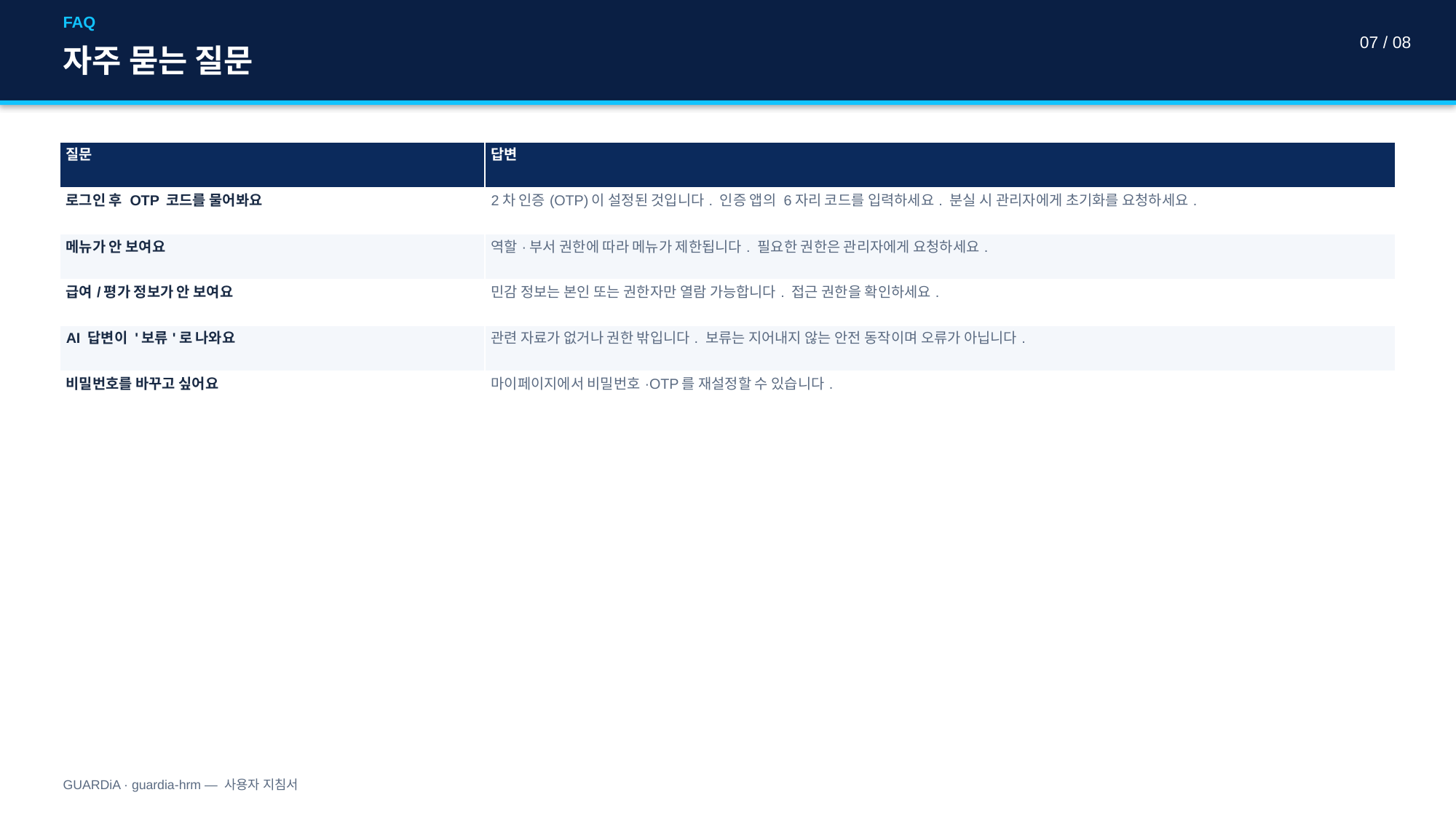

FAQ
07 / 08
자주 묻는 질문

| 질문 | 답변 |
| --- | --- |
| 로그인 후 OTP 코드를 물어봐요 | 2차 인증(OTP)이 설정된 것입니다. 인증 앱의 6자리 코드를 입력하세요. 분실 시 관리자에게 초기화를 요청하세요. |
| 메뉴가 안 보여요 | 역할·부서 권한에 따라 메뉴가 제한됩니다. 필요한 권한은 관리자에게 요청하세요. |
| 급여/평가 정보가 안 보여요 | 민감 정보는 본인 또는 권한자만 열람 가능합니다. 접근 권한을 확인하세요. |
| AI 답변이 '보류'로 나와요 | 관련 자료가 없거나 권한 밖입니다. 보류는 지어내지 않는 안전 동작이며 오류가 아닙니다. |
| 비밀번호를 바꾸고 싶어요 | 마이페이지에서 비밀번호·OTP를 재설정할 수 있습니다. |
GUARDiA · guardia-hrm — 사용자 지침서